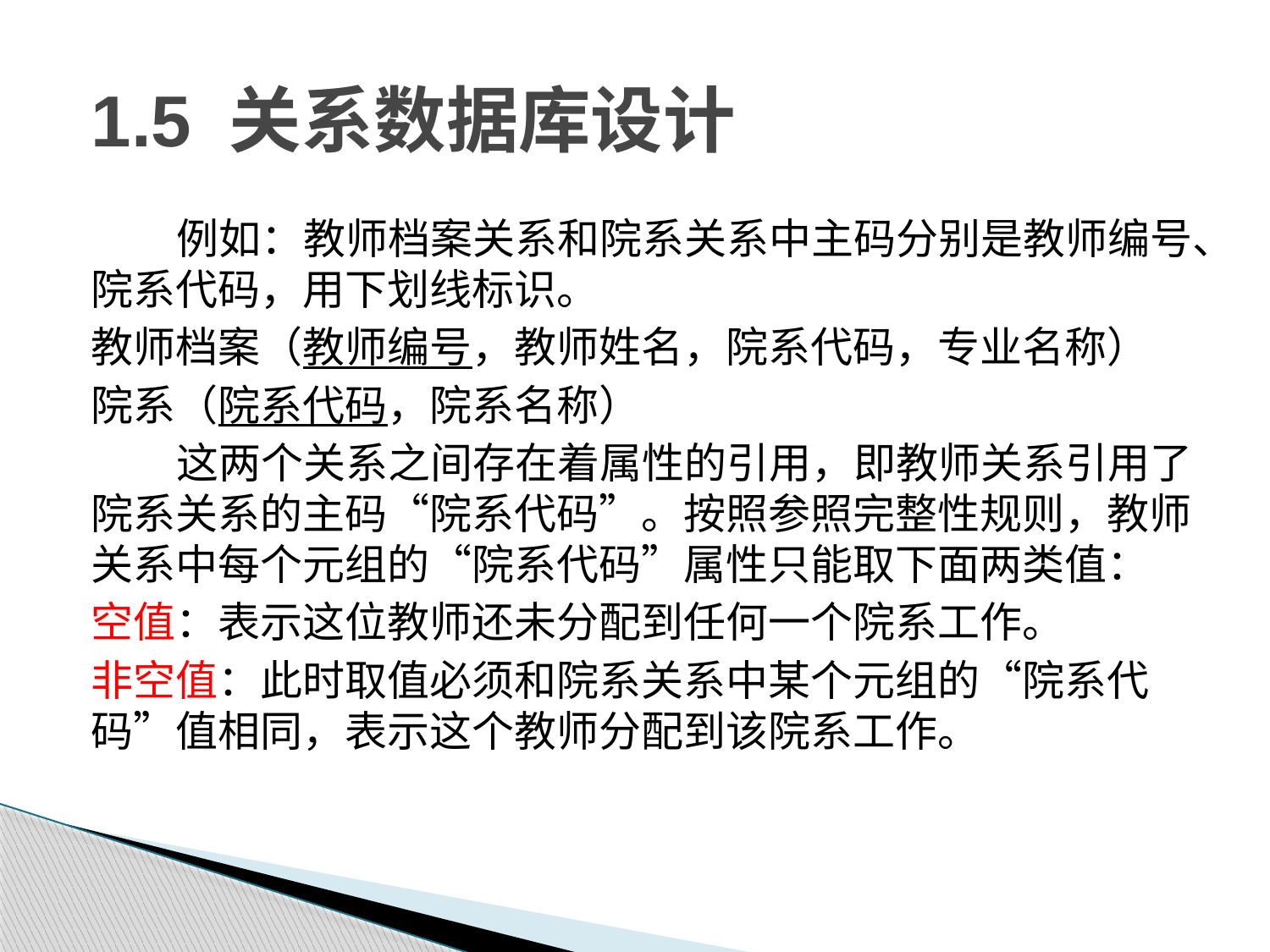

# 1.5 关系数据库设计
例如：教师档案关系和院系关系中主码分别是教师编号、院系代码，用下划线标识。
教师档案（教师编号，教师姓名，院系代码，专业名称）
院系（院系代码，院系名称）
这两个关系之间存在着属性的引用，即教师关系引用了院系关系的主码“院系代码”。按照参照完整性规则，教师关系中每个元组的“院系代码”属性只能取下面两类值：
空值：表示这位教师还未分配到任何一个院系工作。
非空值：此时取值必须和院系关系中某个元组的“院系代码”值相同，表示这个教师分配到该院系工作。